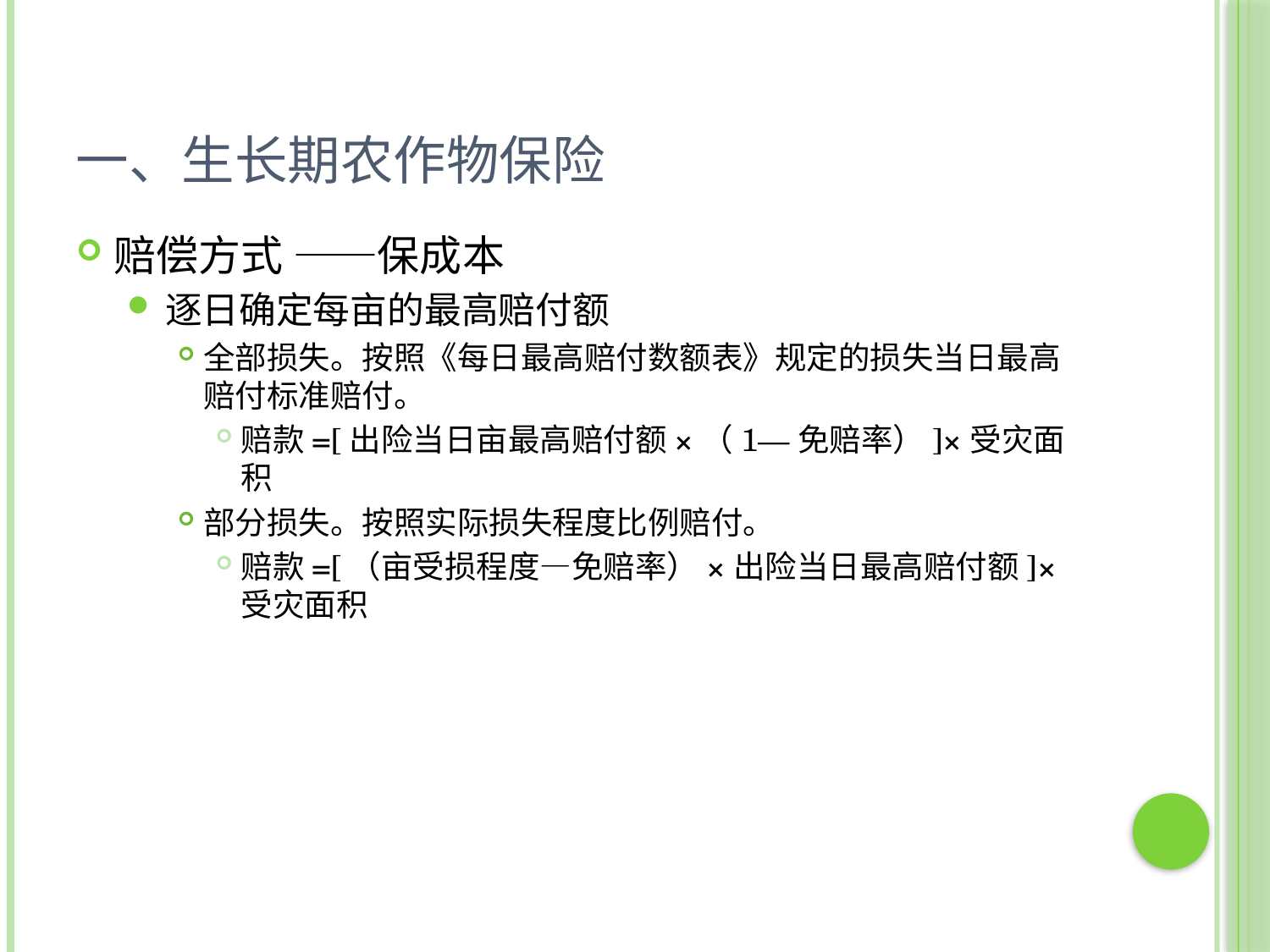

# 一、生长期农作物保险
赔偿方式 ——保成本
逐日确定每亩的最高赔付额
全部损失。按照《每日最高赔付数额表》规定的损失当日最高赔付标准赔付。
赔款=[出险当日亩最高赔付额×（1—免赔率）]×受灾面积
部分损失。按照实际损失程度比例赔付。
赔款=[（亩受损程度—免赔率）×出险当日最高赔付额]×受灾面积